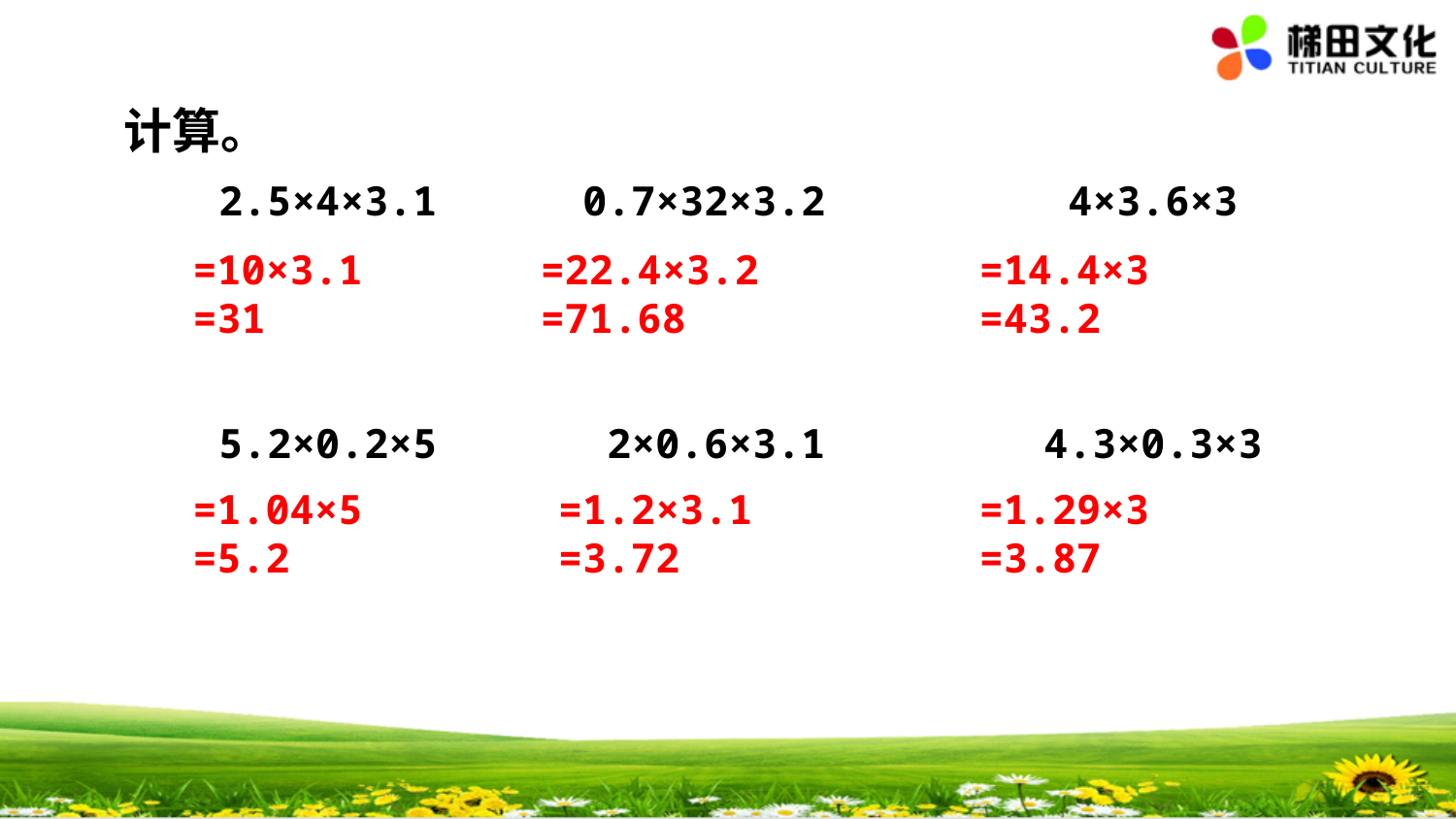

计算。
2.5×4×3.1      0.7×32×3.2          4×3.6×3

5.2×0.2×5       2×0.6×3.1         4.3×0.3×3
=10×3.1
=31
=22.4×3.2
=71.68
=14.4×3
=43.2
=1.04×5
=5.2
=1.2×3.1
=3.72
=1.29×3
=3.87